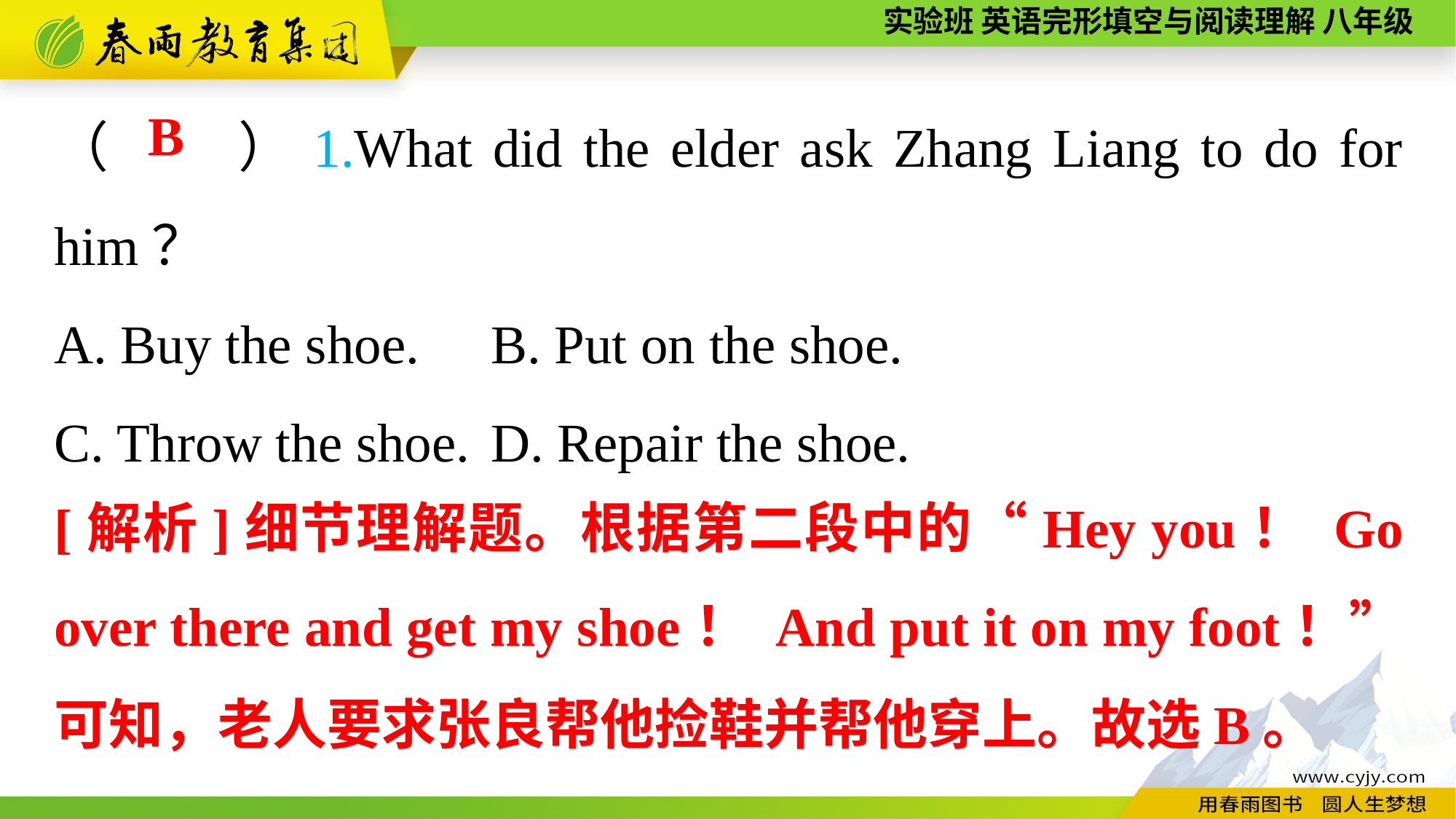

（　　）1.What did the elder ask Zhang Liang to do for him？
A. Buy the shoe.	B. Put on the shoe.
C. Throw the shoe.	D. Repair the shoe.
B
[解析]细节理解题。根据第二段中的“Hey you！ Go over there and get my shoe！ And put it on my foot！”可知，老人要求张良帮他捡鞋并帮他穿上。故选B。